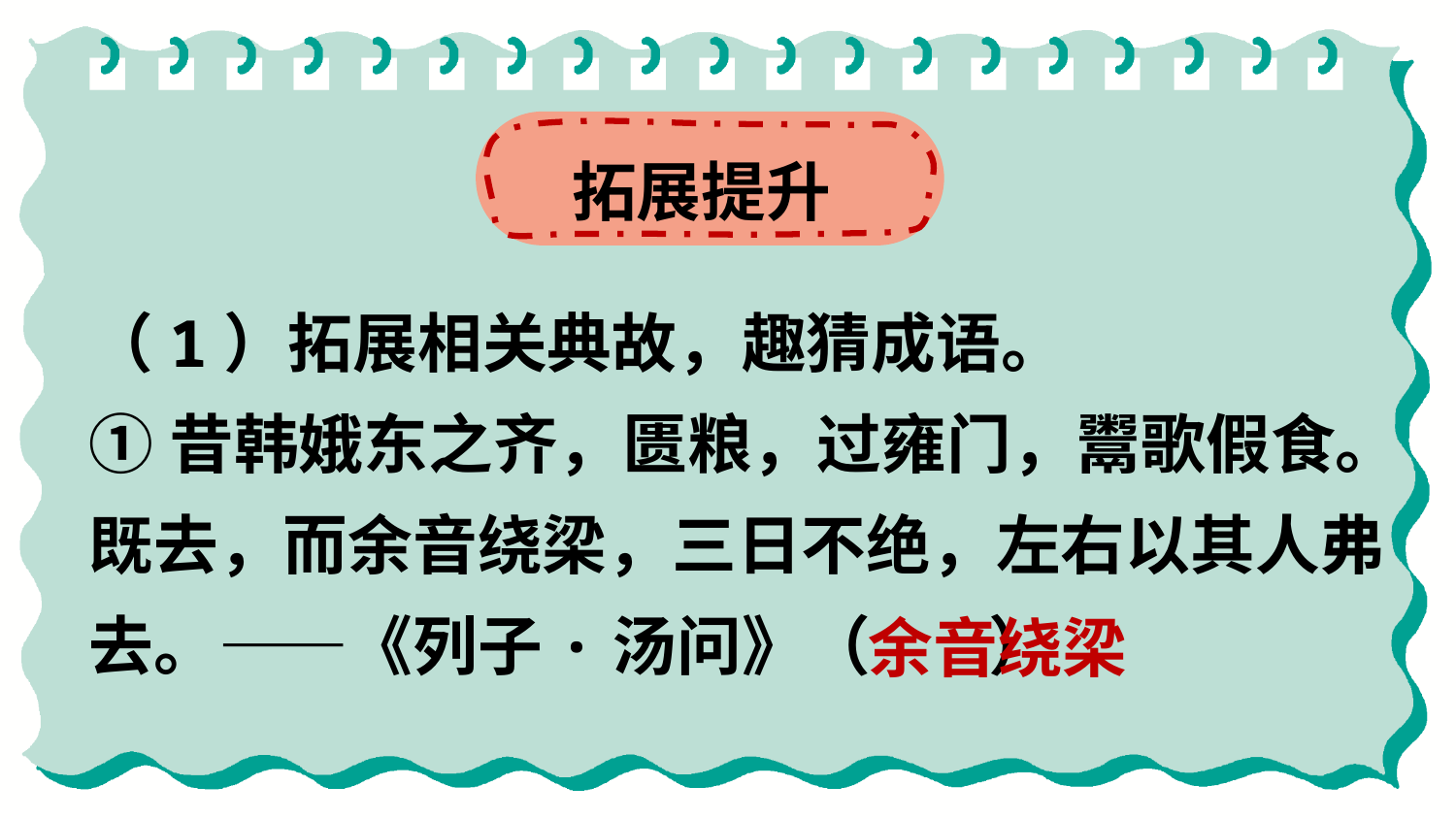

拓展提升
（1）拓展相关典故，趣猜成语。
①昔韩娥东之齐，匮粮，过雍门，鬻歌假食。既去，而余音绕梁，三日不绝，左右以其人弗去。——《列子·汤问》（        ）
余音绕梁